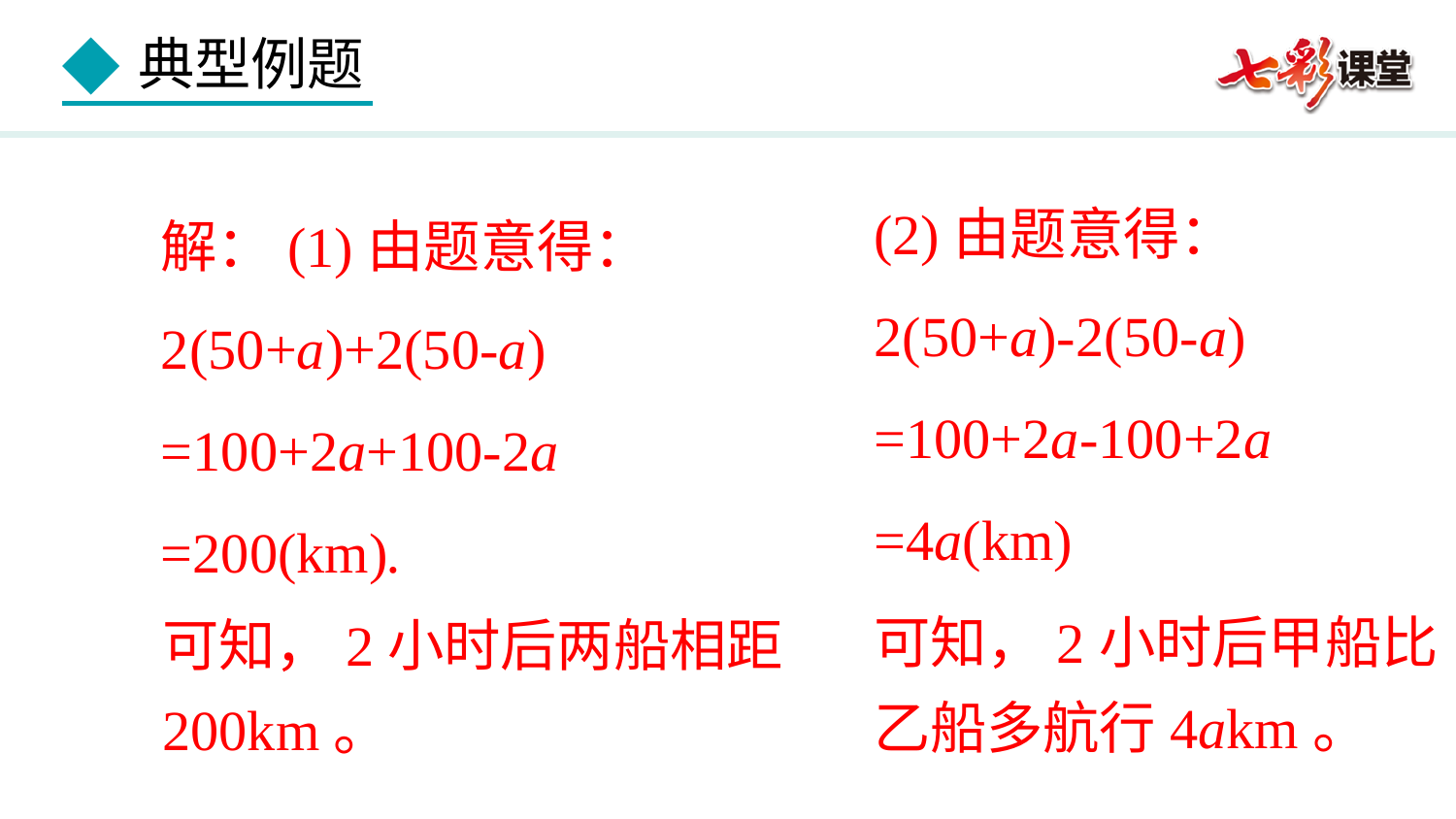

(2)由题意得：2(50+a)-2(50-a)
=100+2a-100+2a
=4a(km)

解：(1)由题意得：
2(50+a)+2(50-a)
=100+2a+100-2a
=200(km).
可知，2小时后甲船比乙船多航行4akm。
可知，2小时后两船相距200km。